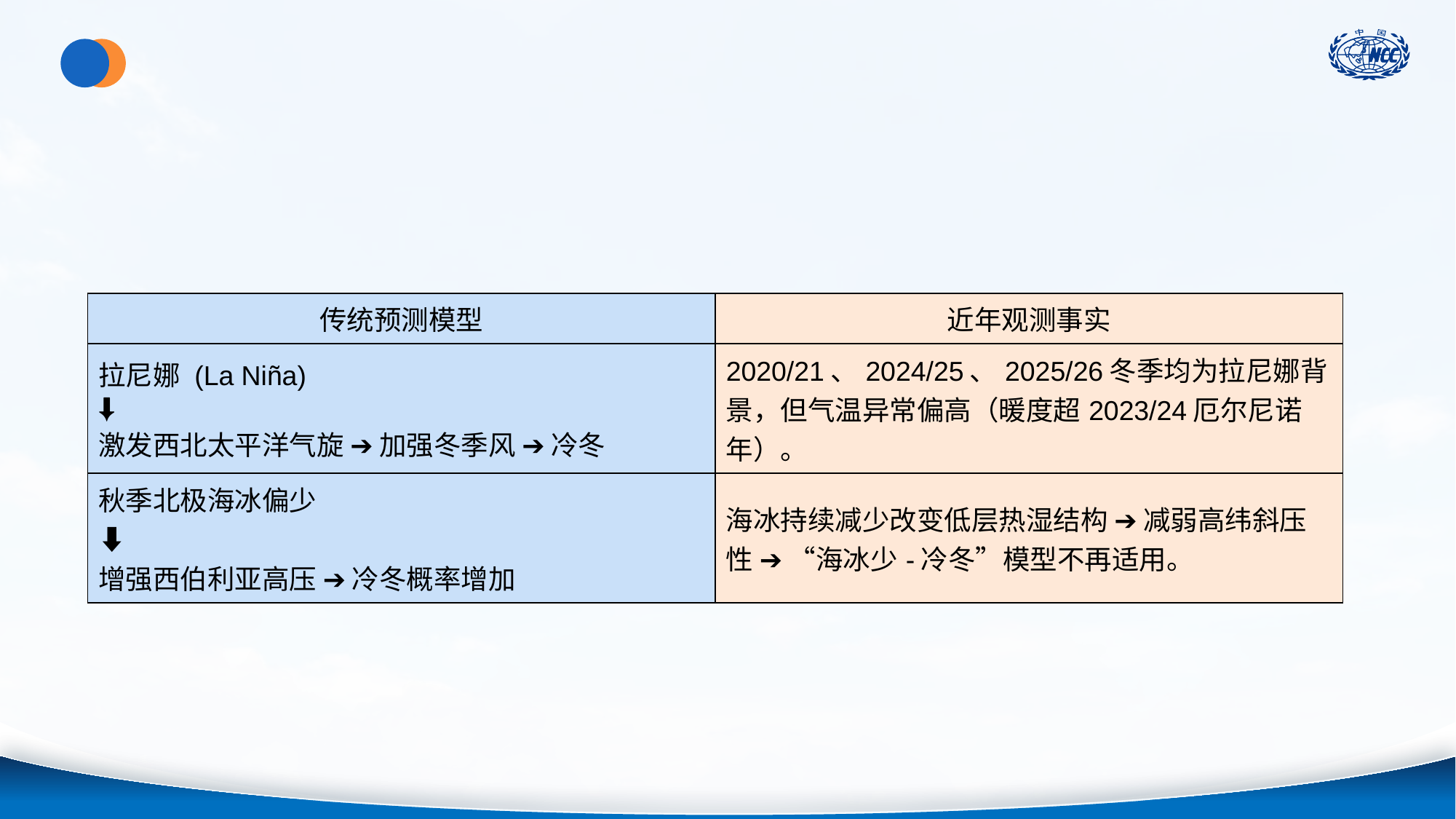

| 传统预测模型 | 近年观测事实 |
| --- | --- |
| 拉尼娜 (La Niña) ⬇️ 激发西北太平洋气旋 ➔ 加强冬季风 ➔ 冷冬 | 2020/21、2024/25、2025/26冬季均为拉尼娜背景，但气温异常偏高（暖度超2023/24厄尔尼诺年）。 |
| 秋季北极海冰偏少 ⬇️ 增强西伯利亚高压 ➔ 冷冬概率增加 | 海冰持续减少改变低层热湿结构 ➔ 减弱高纬斜压性 ➔ “海冰少-冷冬”模型不再适用。 |